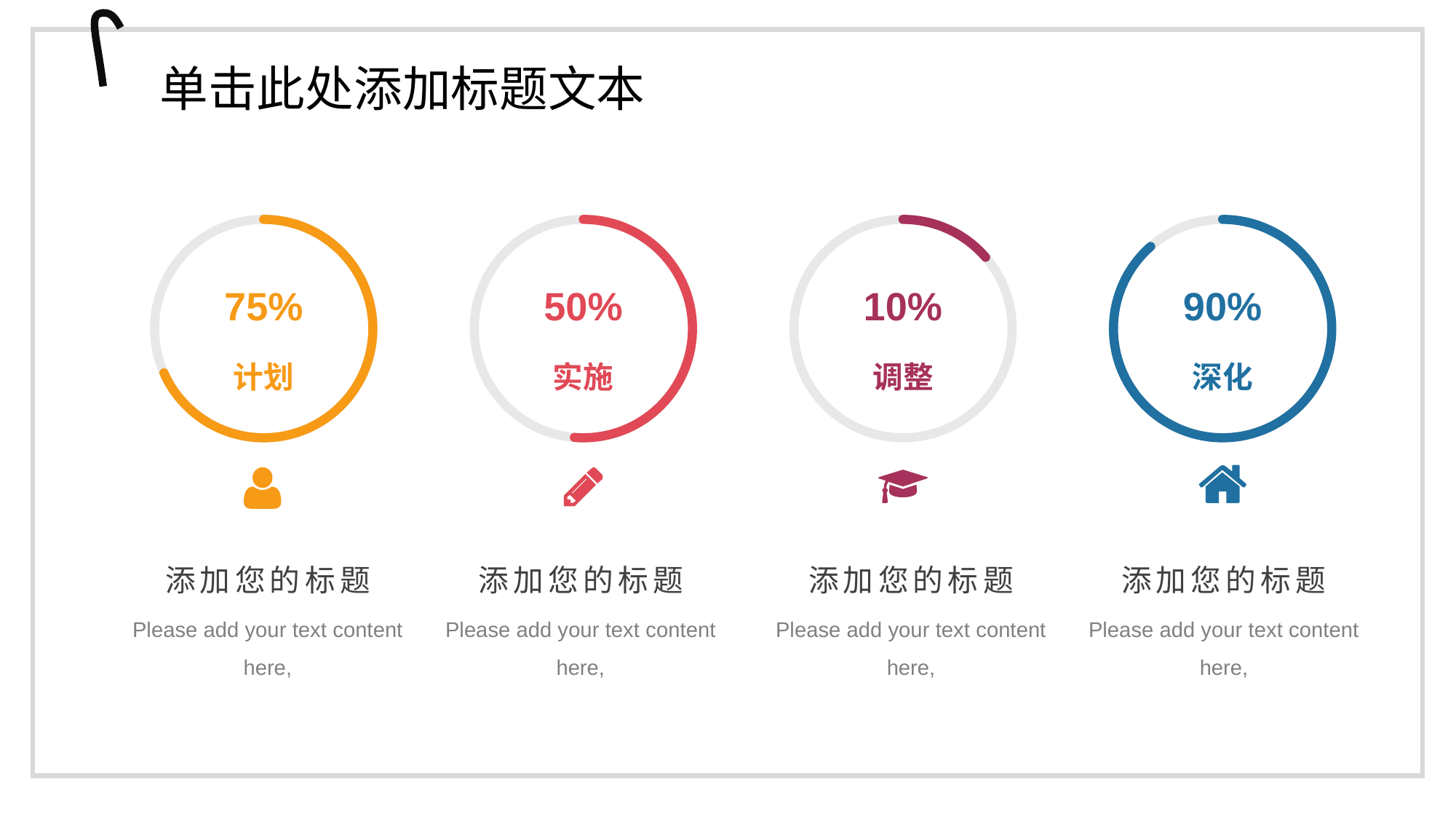

单击此处添加标题文本

75%
计划
50%
实施
10%
调整
90%
深化

添加您的标题
Please add your text content here,
添加您的标题
Please add your text content here,
添加您的标题
Please add your text content here,
添加您的标题
Please add your text content here,